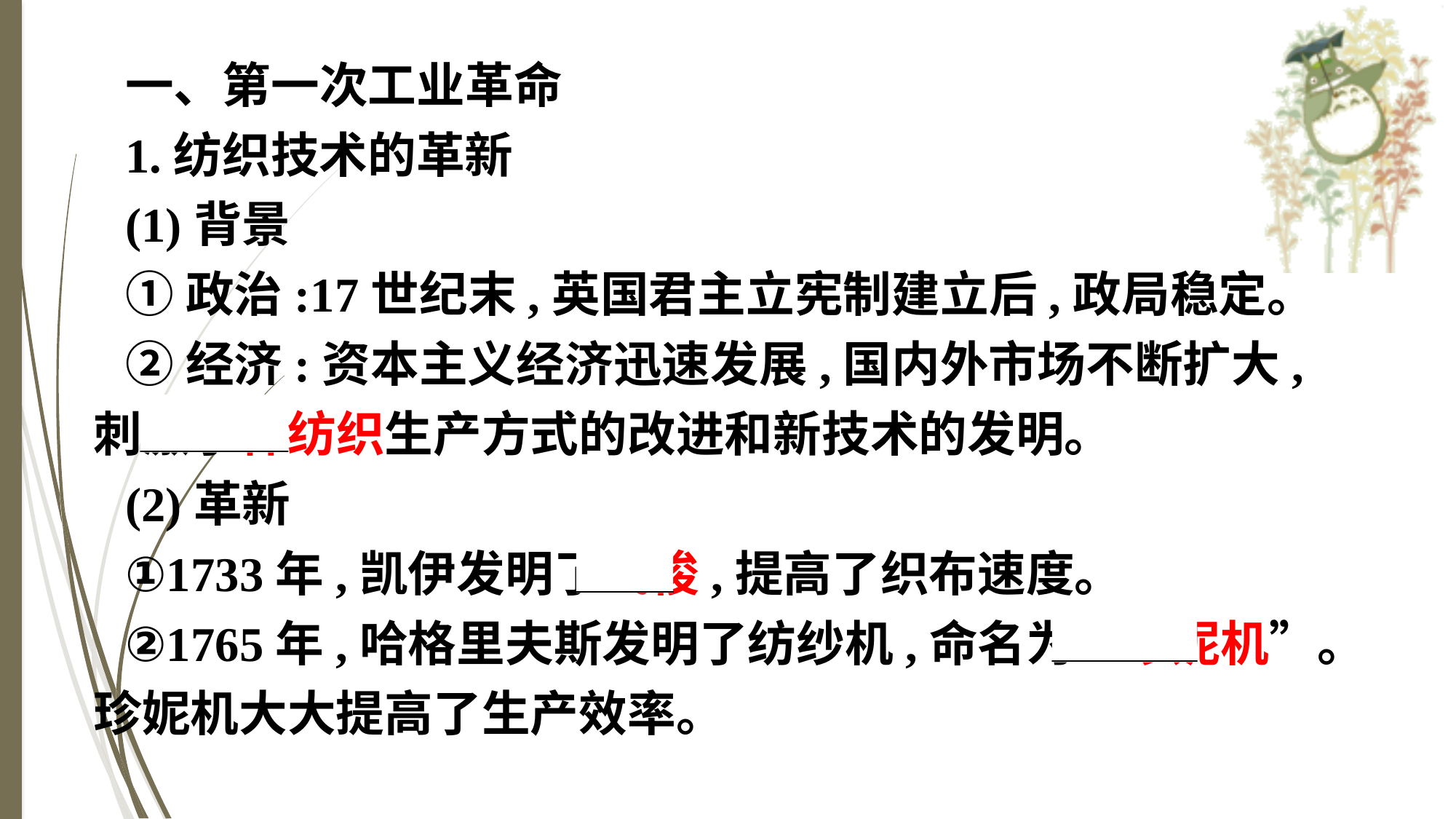

一、第一次工业革命
1.纺织技术的革新
(1)背景
①政治:17世纪末,英国君主立宪制建立后,政局稳定。
②经济:资本主义经济迅速发展,国内外市场不断扩大,刺激了棉纺织生产方式的改进和新技术的发明。
(2)革新
①1733年,凯伊发明了飞梭,提高了织布速度。
②1765年,哈格里夫斯发明了纺纱机,命名为“珍妮机”。珍妮机大大提高了生产效率。